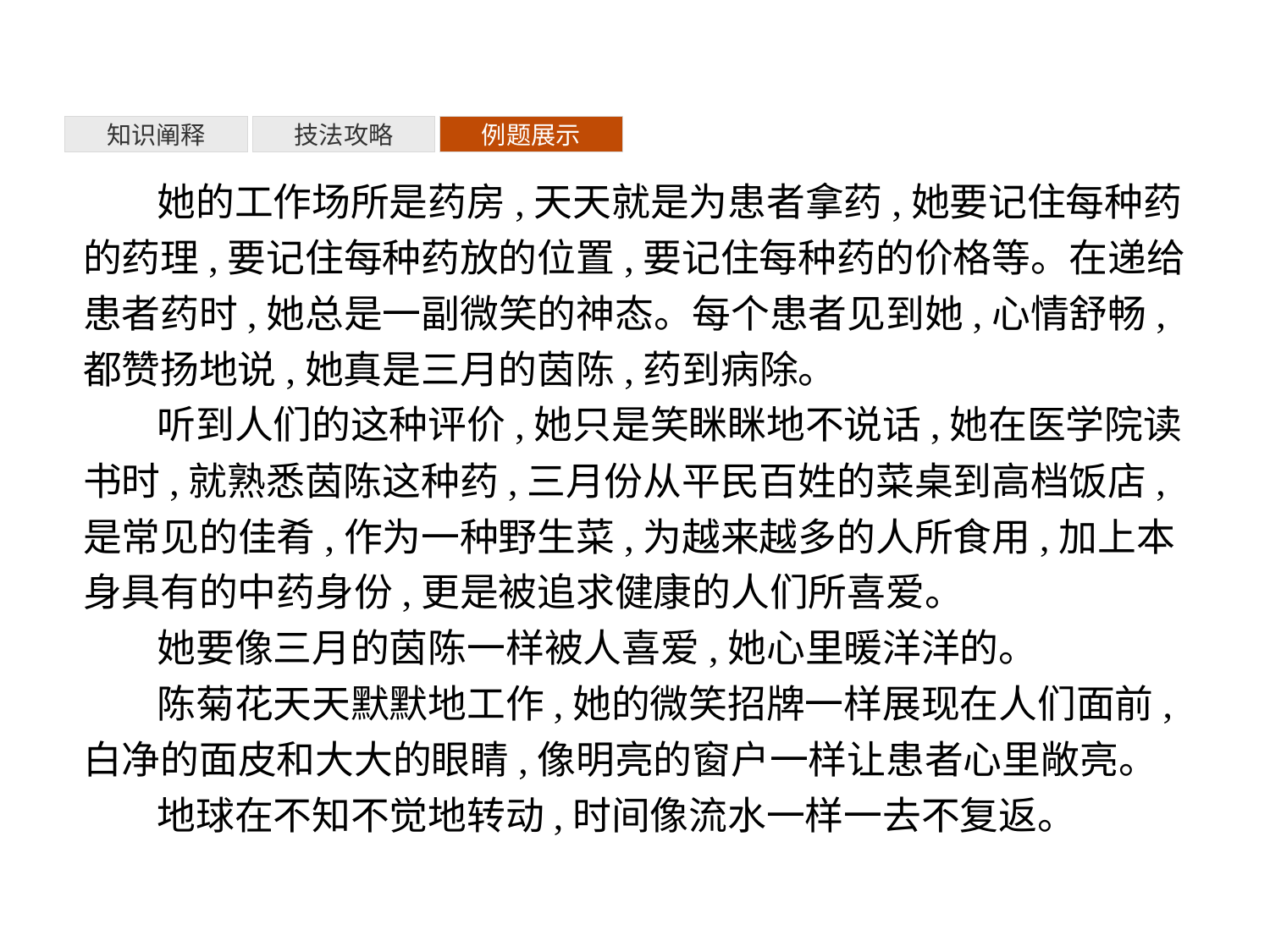

知识阐释
技法攻略
例题展示
她的工作场所是药房,天天就是为患者拿药,她要记住每种药的药理,要记住每种药放的位置,要记住每种药的价格等。在递给患者药时,她总是一副微笑的神态。每个患者见到她,心情舒畅,都赞扬地说,她真是三月的茵陈,药到病除。
听到人们的这种评价,她只是笑眯眯地不说话,她在医学院读书时,就熟悉茵陈这种药,三月份从平民百姓的菜桌到高档饭店,是常见的佳肴,作为一种野生菜,为越来越多的人所食用,加上本身具有的中药身份,更是被追求健康的人们所喜爱。
她要像三月的茵陈一样被人喜爱,她心里暖洋洋的。
陈菊花天天默默地工作,她的微笑招牌一样展现在人们面前,白净的面皮和大大的眼睛,像明亮的窗户一样让患者心里敞亮。
地球在不知不觉地转动,时间像流水一样一去不复返。